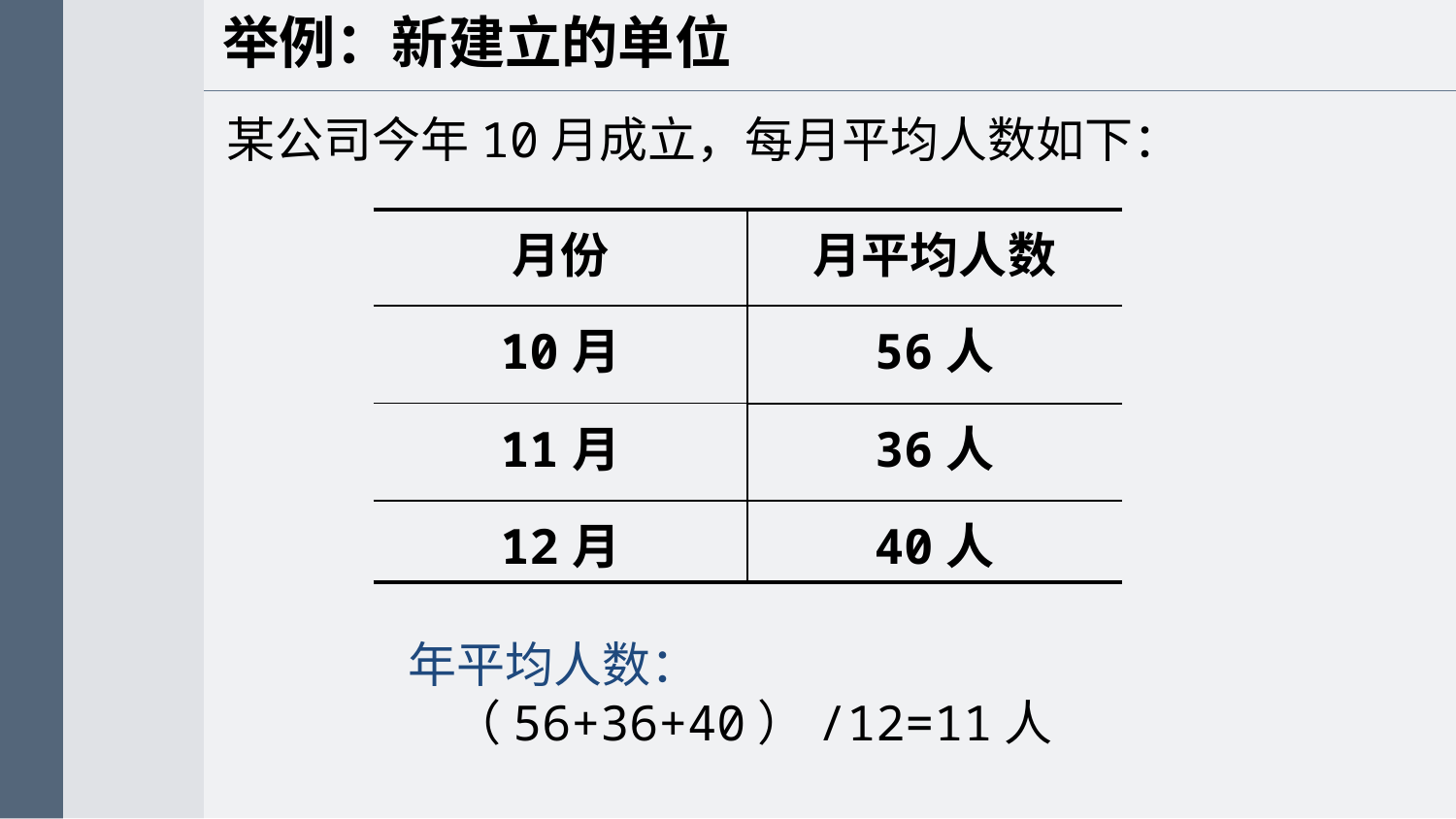

举例：新建立的单位
某公司今年10月成立，每月平均人数如下：
| 月份 |
| --- |
| 10月 |
| 11月 |
| 12月 |
| 月平均人数 |
| --- |
| 56人 |
| 36人 |
| 40人 |
年平均人数：
   （56+36+40）/12=11人